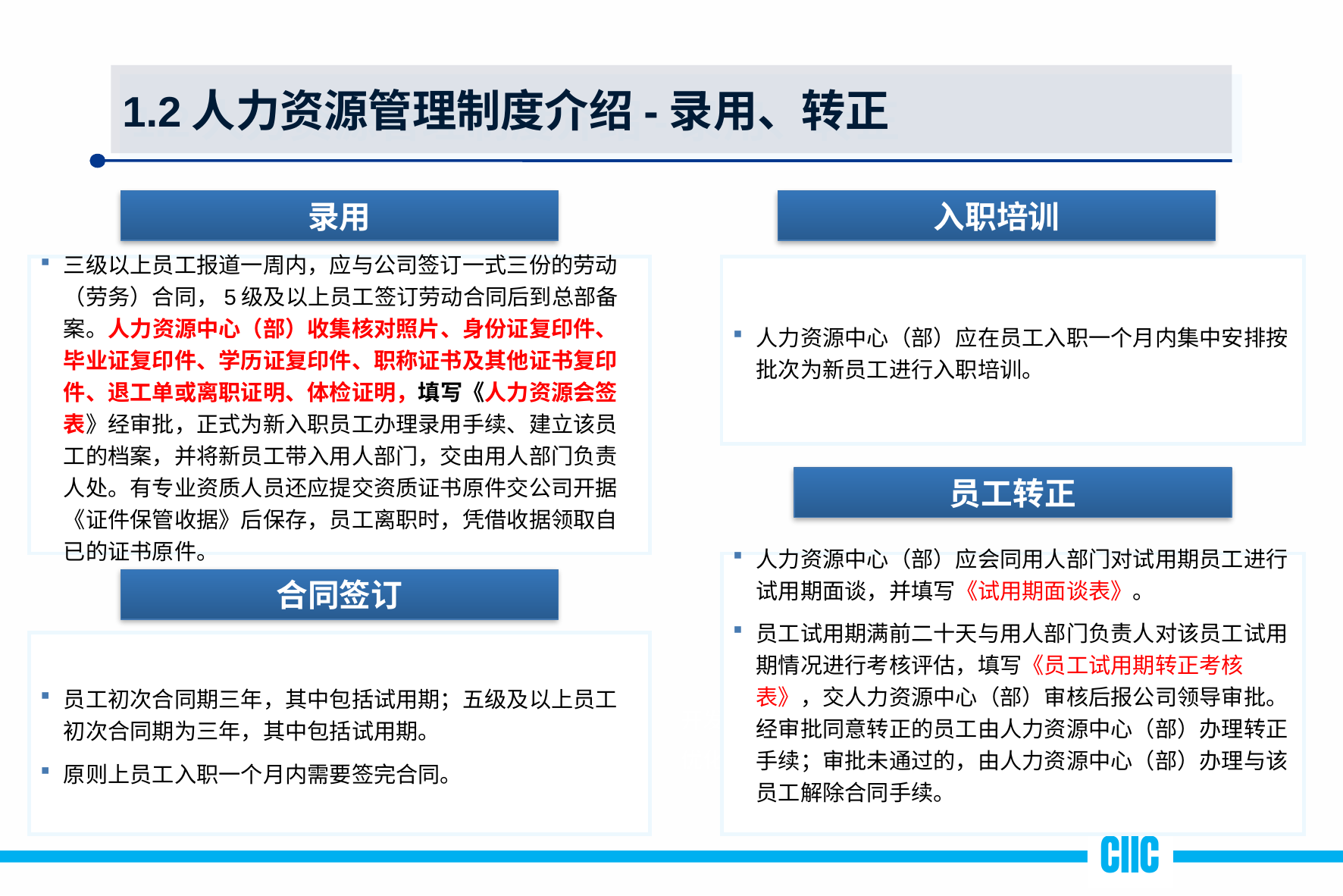

1.2人力资源管理制度介绍-录用、转正

录用
入职培训
三级以上员工报道一周内，应与公司签订一式三份的劳动（劳务）合同，5级及以上员工签订劳动合同后到总部备案。人力资源中心（部）收集核对照片、身份证复印件、毕业证复印件、学历证复印件、职称证书及其他证书复印件、退工单或离职证明、体检证明，填写《人力资源会签表》经审批，正式为新入职员工办理录用手续、建立该员工的档案，并将新员工带入用人部门，交由用人部门负责人处。有专业资质人员还应提交资质证书原件交公司开据《证件保管收据》后保存，员工离职时，凭借收据领取自已的证书原件。
人力资源中心（部）应在员工入职一个月内集中安排按批次为新员工进行入职培训。
员工转正
人力资源中心（部）应会同用人部门对试用期员工进行试用期面谈，并填写《试用期面谈表》。
员工试用期满前二十天与用人部门负责人对该员工试用期情况进行考核评估，填写《员工试用期转正考核表》，交人力资源中心（部）审核后报公司领导审批。经审批同意转正的员工由人力资源中心（部）办理转正手续；审批未通过的，由人力资源中心（部）办理与该员工解除合同手续。

合同签订
员工初次合同期三年，其中包括试用期；五级及以上员工初次合同期为三年，其中包括试用期。
原则上员工入职一个月内需要签完合同。
明确培训目标，服务战略发展         开发人才潜能，提升组织能力
加速员工发展，打造人才队伍         优化行为模式，支撑绩效提升